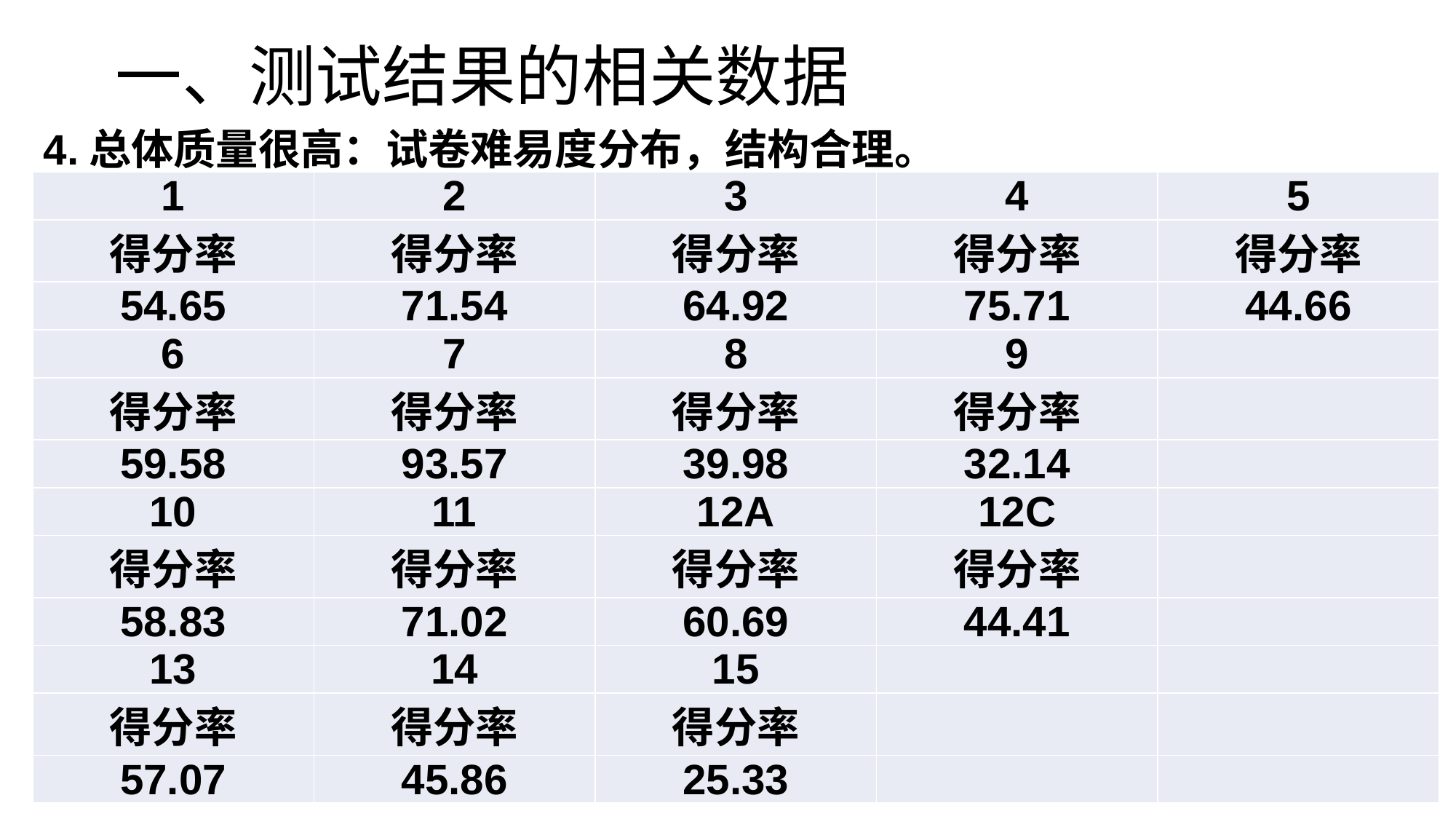

# 一、测试结果的相关数据
4.总体质量很高：试卷难易度分布，结构合理。
| 1 | 2 | 3 | 4 | 5 |
| --- | --- | --- | --- | --- |
| 得分率 | 得分率 | 得分率 | 得分率 | 得分率 |
| 54.65 | 71.54 | 64.92 | 75.71 | 44.66 |
| 6 | 7 | 8 | 9 |  |
| 得分率 | 得分率 | 得分率 | 得分率 |  |
| 59.58 | 93.57 | 39.98 | 32.14 |  |
| 10 | 11 | 12A | 12C |  |
| 得分率 | 得分率 | 得分率 | 得分率 |  |
| 58.83 | 71.02 | 60.69 | 44.41 |  |
| 13 | 14 | 15 |  |  |
| 得分率 | 得分率 | 得分率 |  |  |
| 57.07 | 45.86 | 25.33 |  |  |